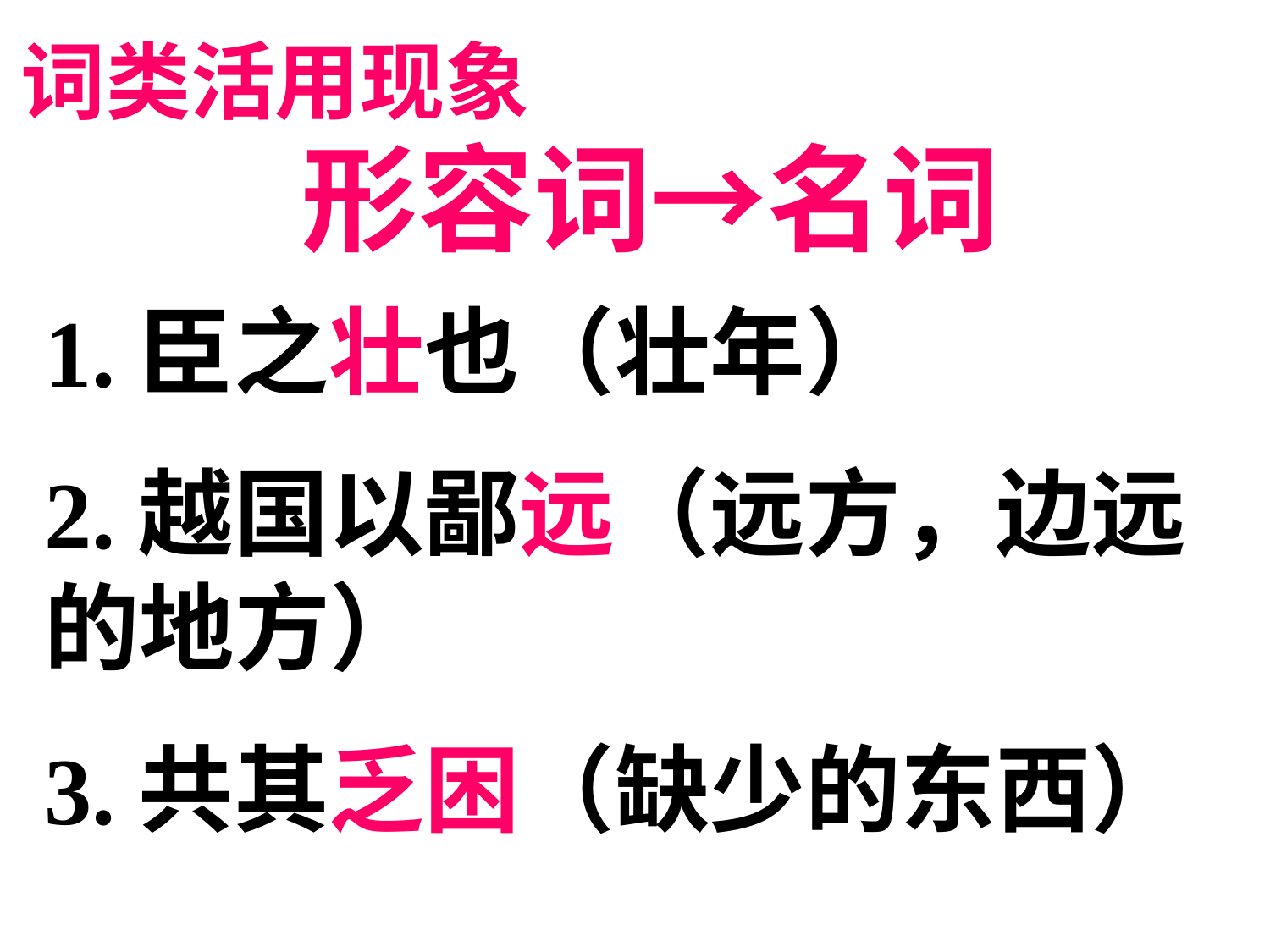

词类活用现象
形容词→名词
1.臣之壮也（壮年）
2.越国以鄙远（远方，边远的地方）
3.共其乏困（缺少的东西）